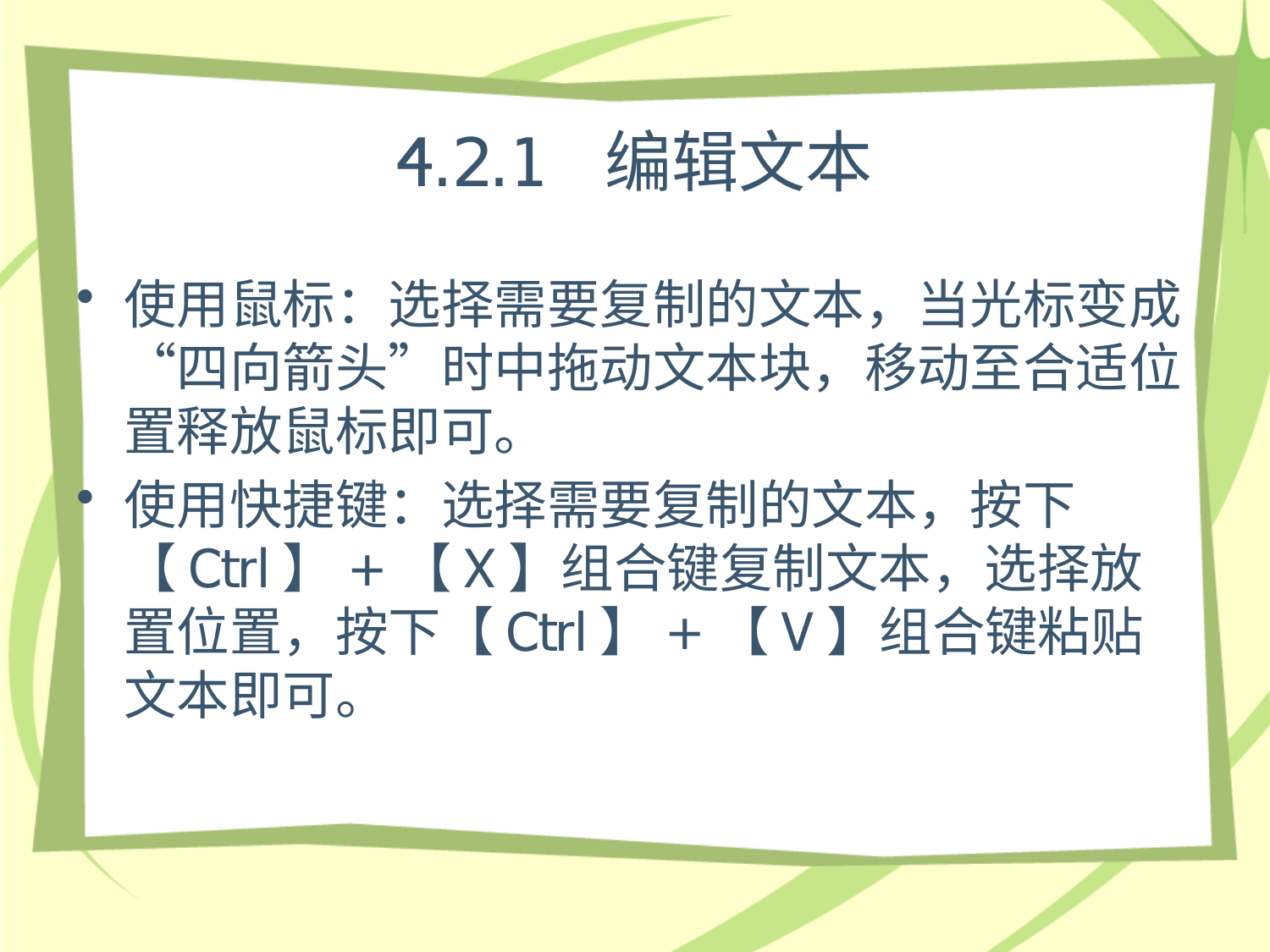

# 4.2.1  编辑文本
使用鼠标：选择需要复制的文本，当光标变成“四向箭头”时中拖动文本块，移动至合适位置释放鼠标即可。
使用快捷键：选择需要复制的文本，按下【Ctrl】+【X】组合键复制文本，选择放置位置，按下【Ctrl】+【V】组合键粘贴文本即可。